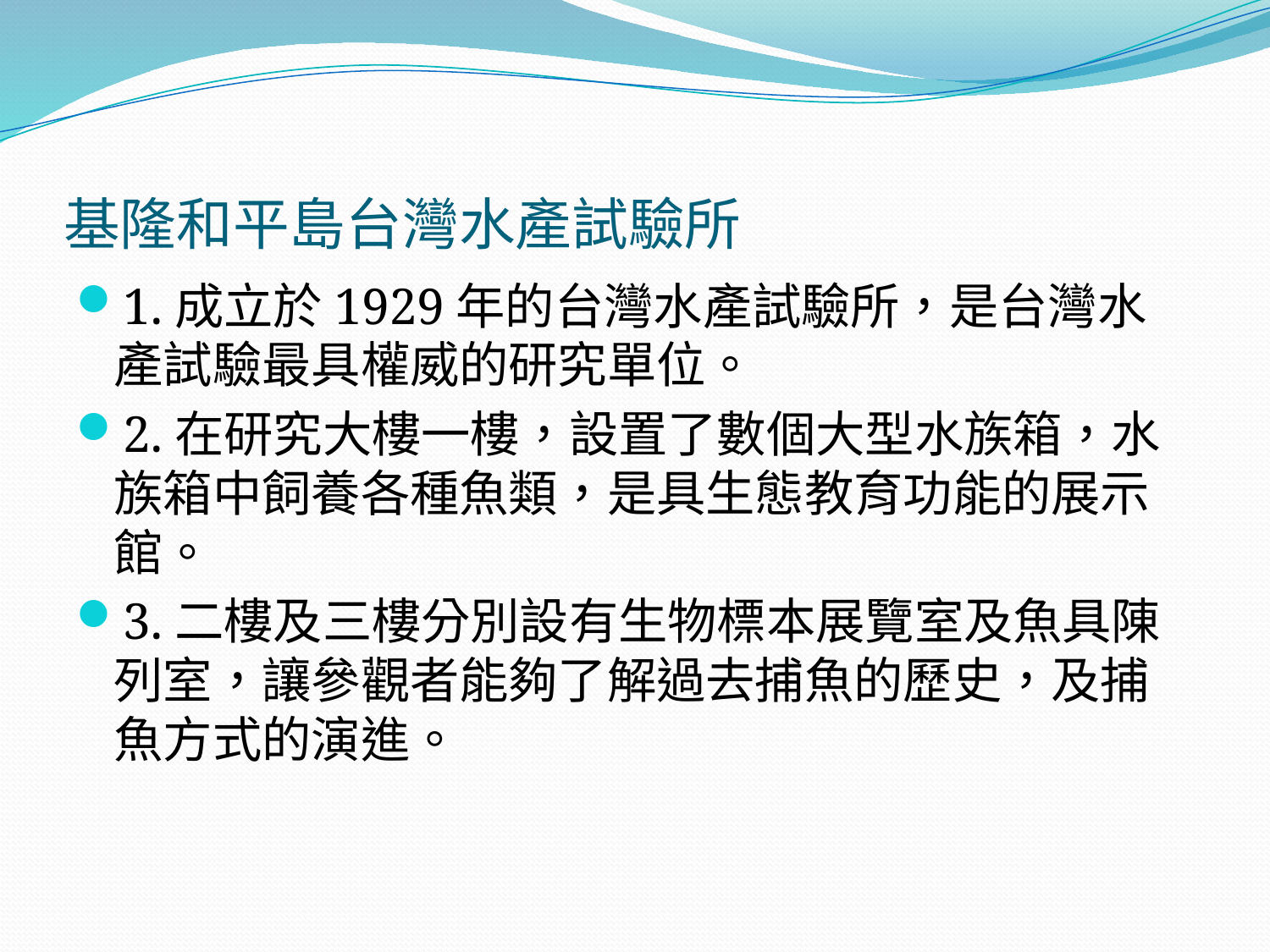

# 基隆和平島台灣水產試驗所
1.成立於1929年的台灣水產試驗所，是台灣水產試驗最具權威的研究單位。
2.在研究大樓一樓，設置了數個大型水族箱，水族箱中飼養各種魚類，是具生態教育功能的展示館。
3.二樓及三樓分別設有生物標本展覽室及魚具陳列室，讓參觀者能夠了解過去捕魚的歷史，及捕魚方式的演進。